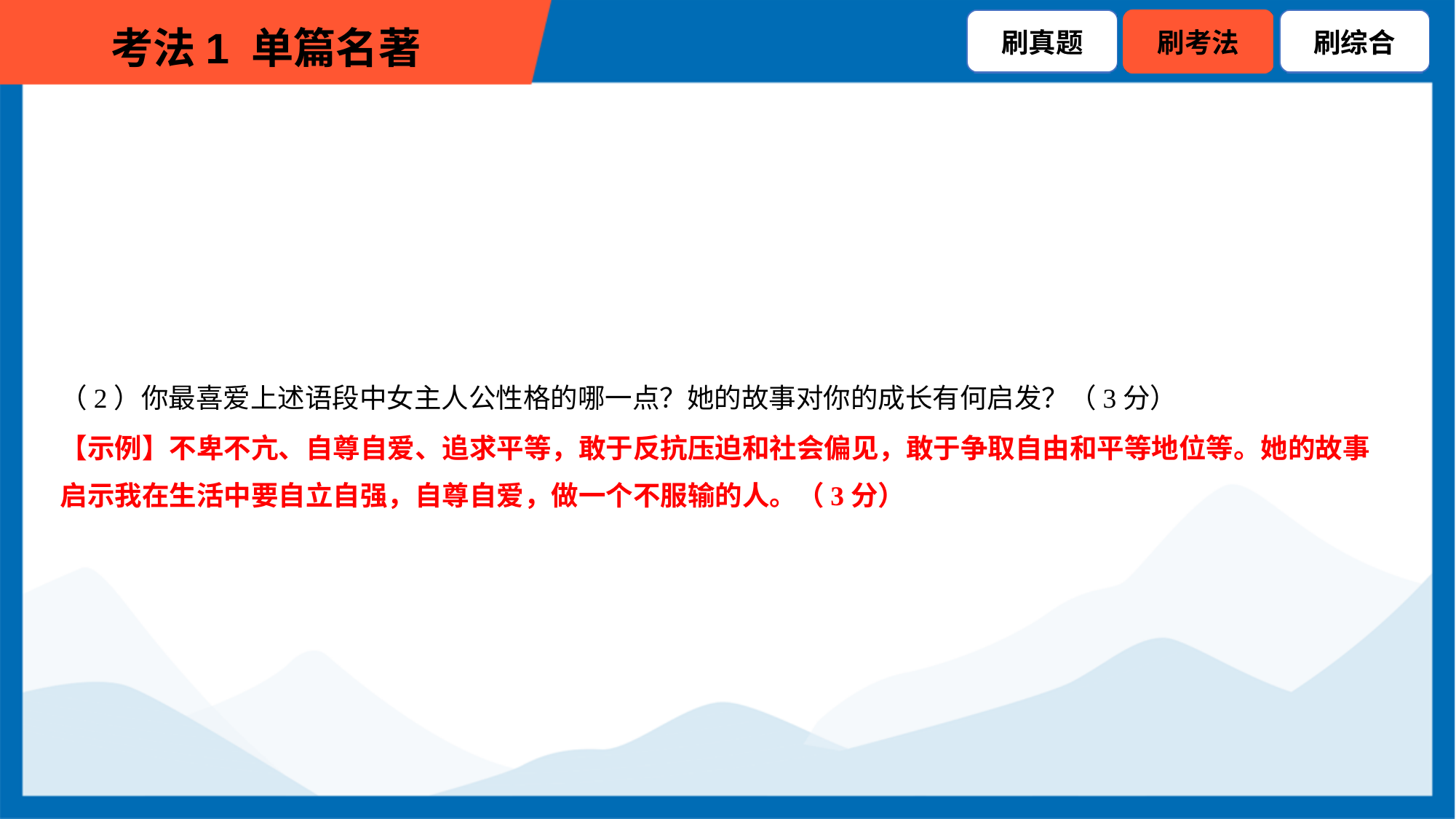

（2）你最喜爱上述语段中女主人公性格的哪一点？她的故事对你的成长有何启发？（3分）
【示例】不卑不亢、自尊自爱、追求平等，敢于反抗压迫和社会偏见，敢于争取自由和平等地位等。她的故事
启示我在生活中要自立自强，自尊自爱，做一个不服输的人。（3分）